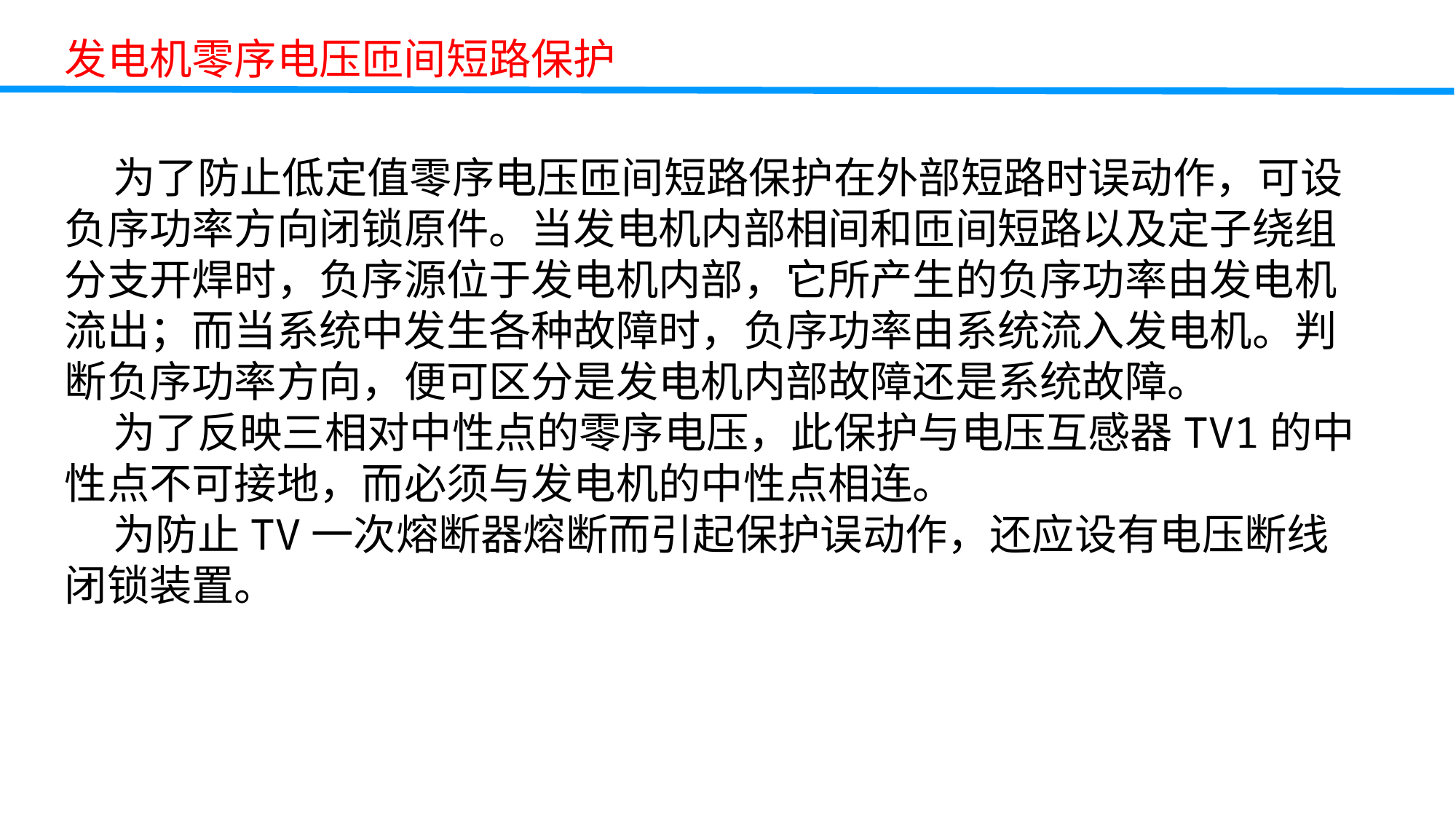

发电机零序电压匝间短路保护
    为了防止低定值零序电压匝间短路保护在外部短路时误动作，可设负序功率方向闭锁原件。当发电机内部相间和匝间短路以及定子绕组分支开焊时，负序源位于发电机内部，它所产生的负序功率由发电机流出；而当系统中发生各种故障时，负序功率由系统流入发电机。判断负序功率方向，便可区分是发电机内部故障还是系统故障。
    为了反映三相对中性点的零序电压，此保护与电压互感器TV1的中性点不可接地，而必须与发电机的中性点相连。
    为防止TV一次熔断器熔断而引起保护误动作，还应设有电压断线闭锁装置。
教学难